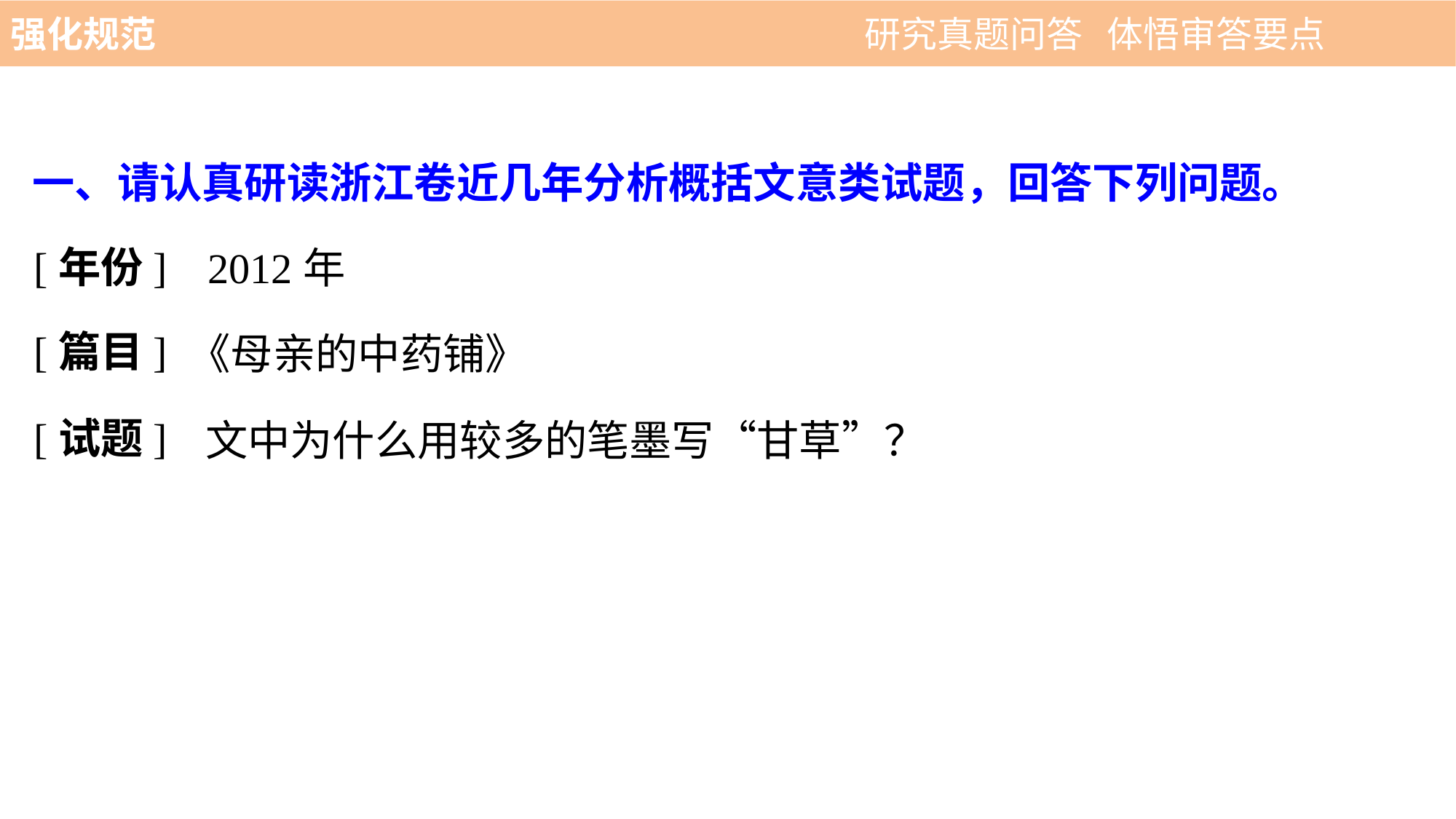

强化规范                                     　 　　　　　　　　　    研究真题问答   体悟审答要点
一、请认真研读浙江卷近几年分析概括文意类试题，回答下列问题。
[年份]
2012年
[篇目]
《母亲的中药铺》
[试题]
文中为什么用较多的笔墨写“甘草”？